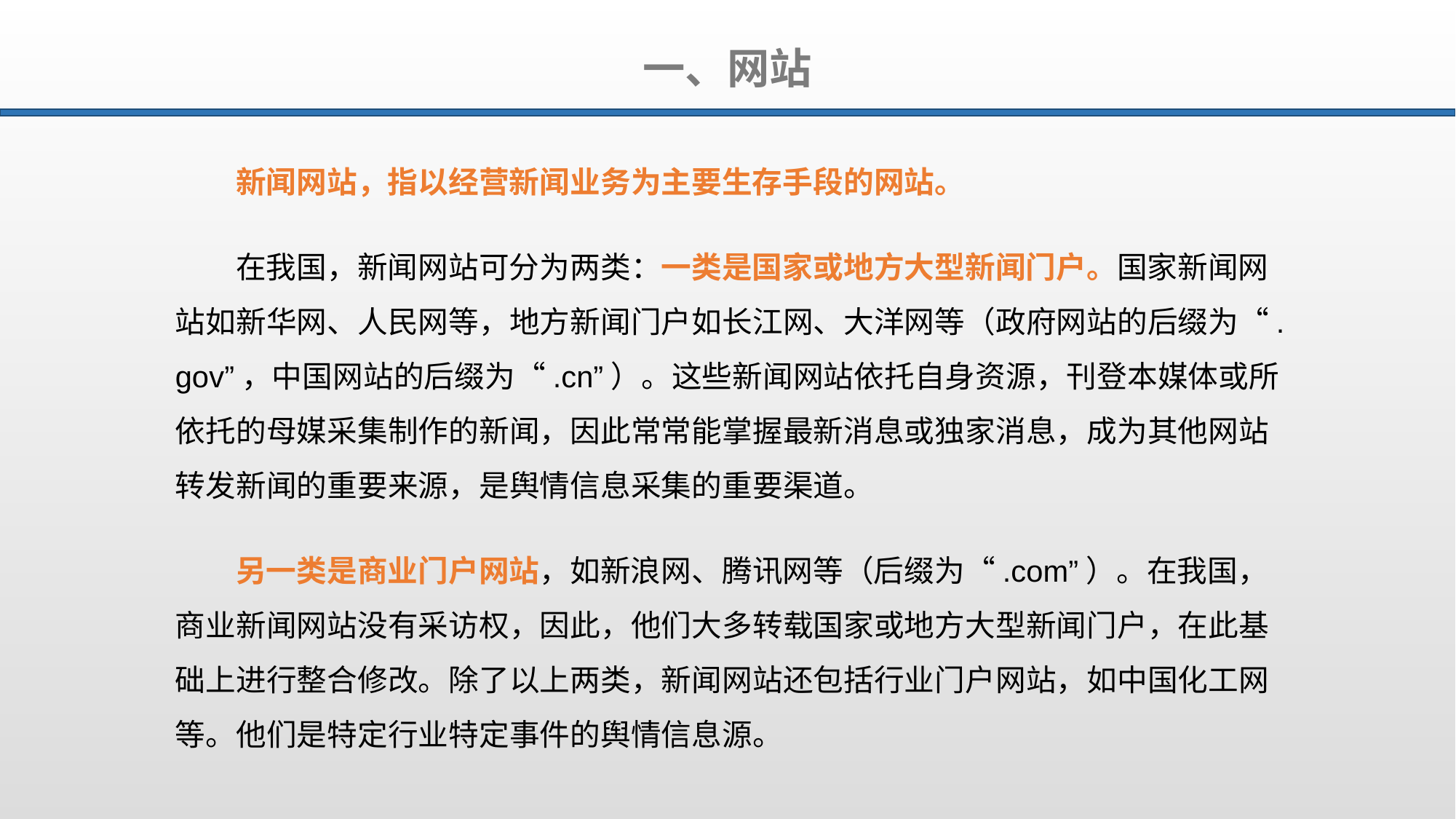

一、网站

新闻网站，指以经营新闻业务为主要生存手段的网站。
在我国，新闻网站可分为两类：一类是国家或地方大型新闻门户。国家新闻网站如新华网、人民网等，地方新闻门户如长江网、大洋网等（政府网站的后缀为“.gov”，中国网站的后缀为“.cn”）。这些新闻网站依托自身资源，刊登本媒体或所依托的母媒采集制作的新闻，因此常常能掌握最新消息或独家消息，成为其他网站转发新闻的重要来源，是舆情信息采集的重要渠道。
另一类是商业门户网站，如新浪网、腾讯网等（后缀为“.com”）。在我国，商业新闻网站没有采访权，因此，他们大多转载国家或地方大型新闻门户，在此基础上进行整合修改。除了以上两类，新闻网站还包括行业门户网站，如中国化工网等。他们是特定行业特定事件的舆情信息源。